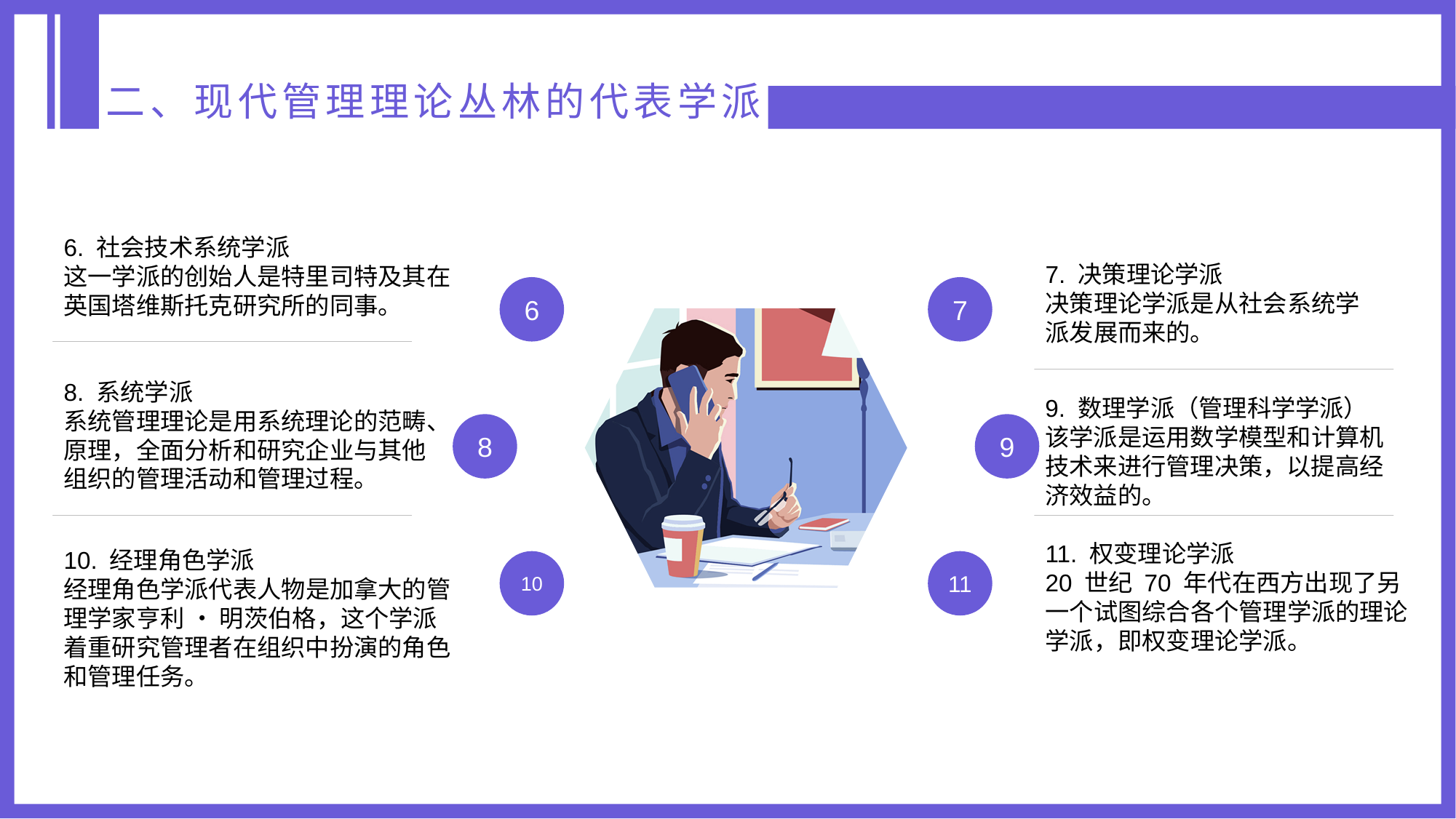

二、现代管理理论丛林的代表学派
6. 社会技术系统学派
这一学派的创始人是特里司特及其在英国塔维斯托克研究所的同事。
7. 决策理论学派
决策理论学派是从社会系统学派发展而来的。
6
7
8
9
10
11

8. 系统学派
系统管理理论是用系统理论的范畴、原理，全面分析和研究企业与其他组织的管理活动和管理过程。
9. 数理学派（管理科学学派）
该学派是运用数学模型和计算机技术来进行管理决策，以提高经济效益的。
10. 经理角色学派
经理角色学派代表人物是加拿大的管理学家亨利 • 明茨伯格，这个学派着重研究管理者在组织中扮演的角色和管理任务。
11. 权变理论学派
20 世纪 70 年代在西方出现了另一个试图综合各个管理学派的理论学派，即权变理论学派。